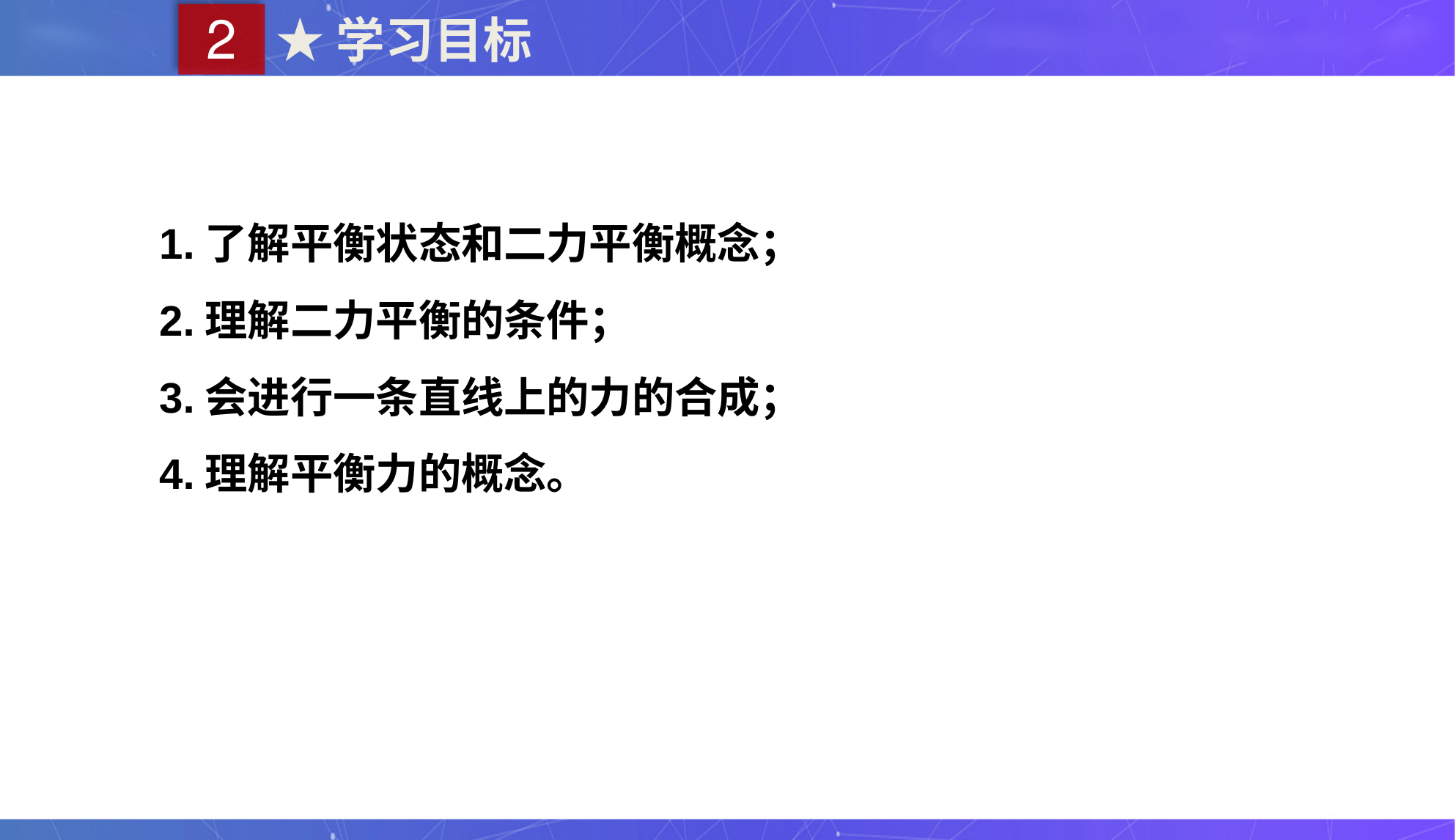

2
★学习目标
1.了解平衡状态和二力平衡概念；
2.理解二力平衡的条件；
3.会进行一条直线上的力的合成；
4.理解平衡力的概念。